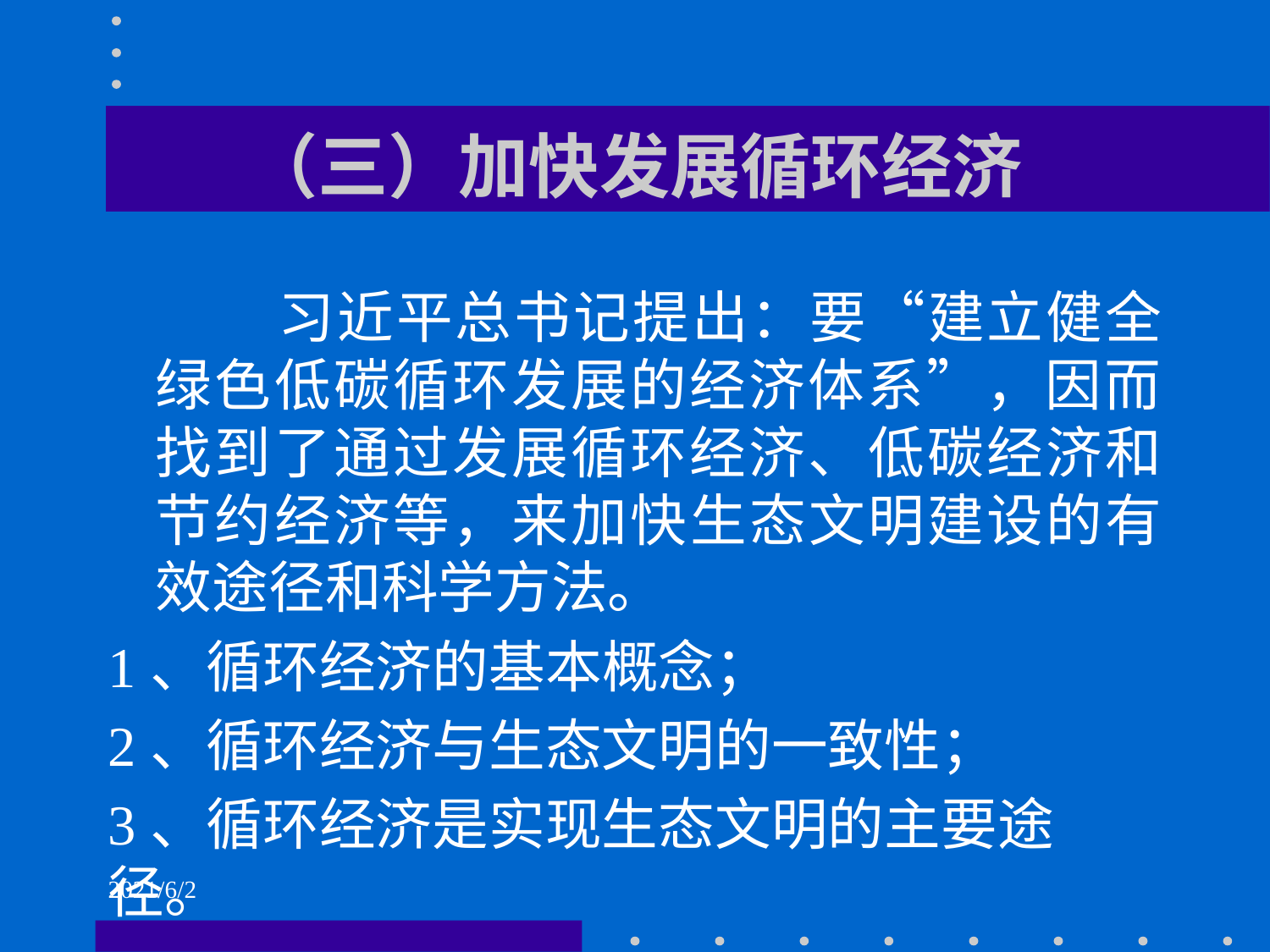

# （三）加快发展循环经济
       习近平总书记提出：要“建立健全绿色低碳循环发展的经济体系”，因而找到了通过发展循环经济、低碳经济和节约经济等，来加快生态文明建设的有效途径和科学方法。
1、循环经济的基本概念；
2、循环经济与生态文明的一致性；
3、循环经济是实现生态文明的主要途径。
2021/6/2